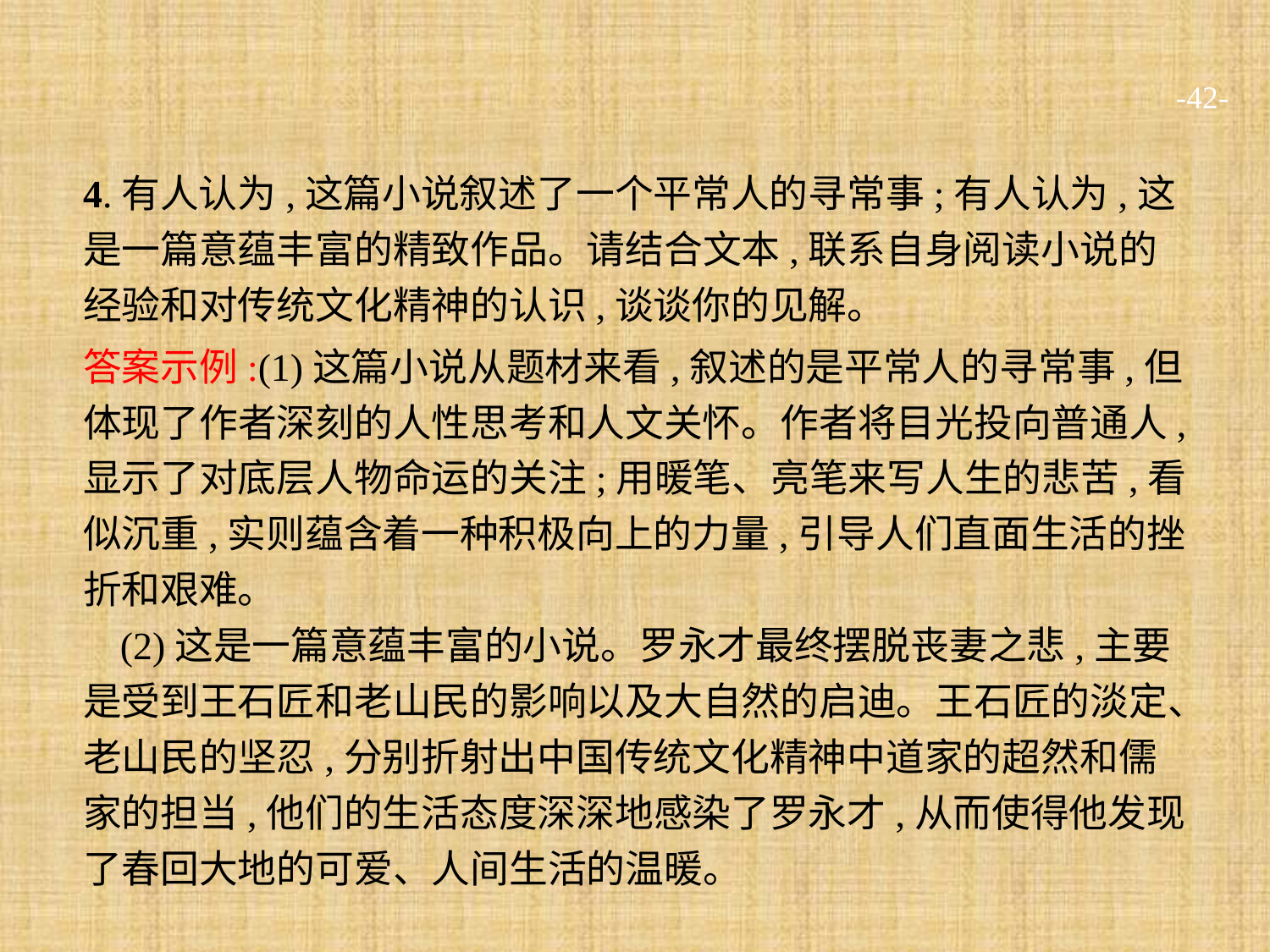

-42-
4.有人认为,这篇小说叙述了一个平常人的寻常事;有人认为,这是一篇意蕴丰富的精致作品。请结合文本,联系自身阅读小说的经验和对传统文化精神的认识,谈谈你的见解。
答案示例:(1)这篇小说从题材来看,叙述的是平常人的寻常事,但体现了作者深刻的人性思考和人文关怀。作者将目光投向普通人,显示了对底层人物命运的关注;用暖笔、亮笔来写人生的悲苦,看似沉重,实则蕴含着一种积极向上的力量,引导人们直面生活的挫折和艰难。
(2)这是一篇意蕴丰富的小说。罗永才最终摆脱丧妻之悲,主要是受到王石匠和老山民的影响以及大自然的启迪。王石匠的淡定、老山民的坚忍,分别折射出中国传统文化精神中道家的超然和儒家的担当,他们的生活态度深深地感染了罗永才,从而使得他发现了春回大地的可爱、人间生活的温暖。